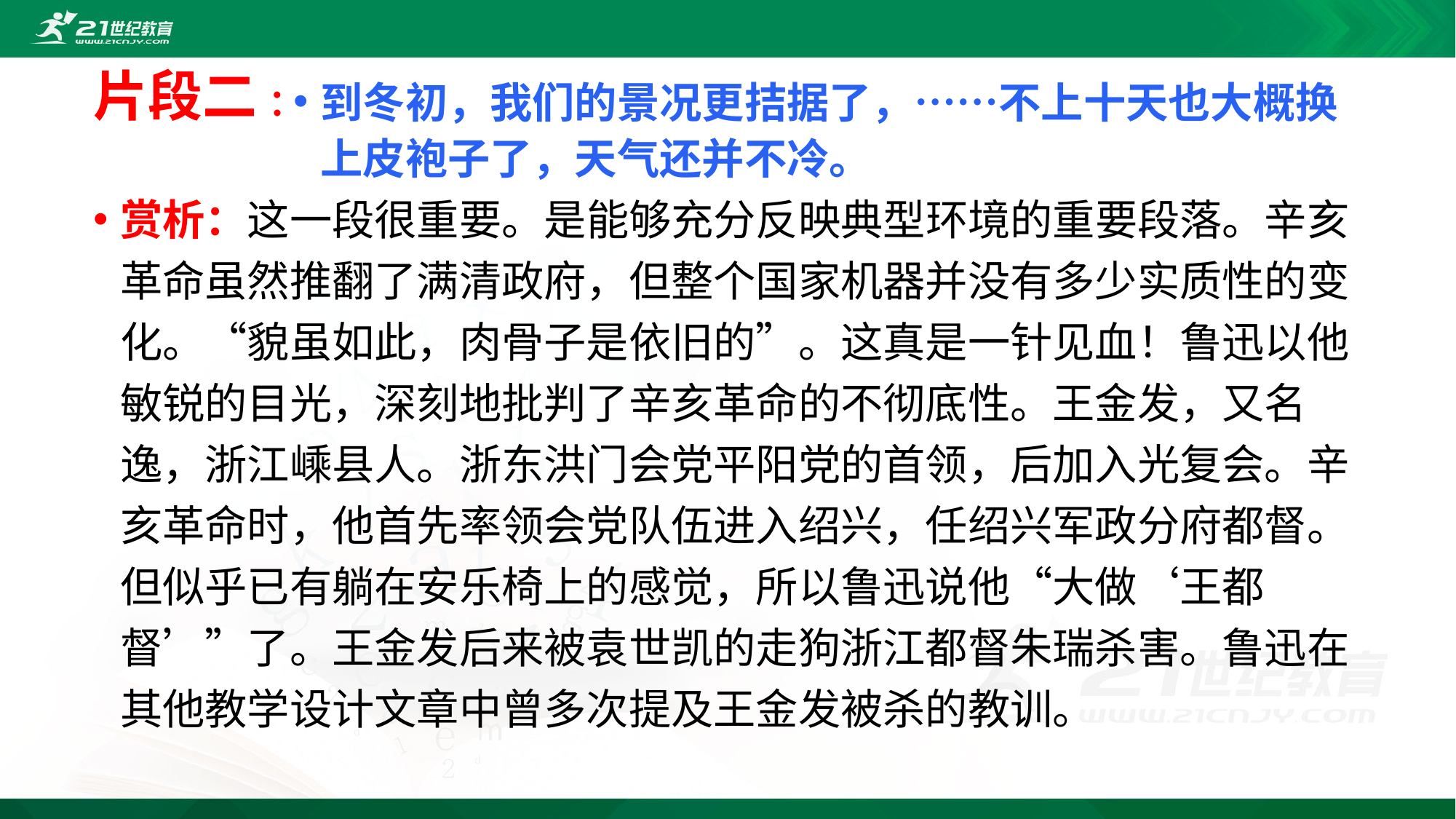

# 片段二:
到冬初，我们的景况更拮据了，……不上十天也大概换上皮袍子了，天气还并不冷。
赏析：这一段很重要。是能够充分反映典型环境的重要段落。辛亥革命虽然推翻了满清政府，但整个国家机器并没有多少实质性的变化。“貌虽如此，肉骨子是依旧的”。这真是一针见血！鲁迅以他敏锐的目光，深刻地批判了辛亥革命的不彻底性。王金发，又名逸，浙江嵊县人。浙东洪门会党平阳党的首领，后加入光复会。辛亥革命时，他首先率领会党队伍进入绍兴，任绍兴军政分府都督。但似乎已有躺在安乐椅上的感觉，所以鲁迅说他“大做‘王都督’”了。王金发后来被袁世凯的走狗浙江都督朱瑞杀害。鲁迅在其他教学设计文章中曾多次提及王金发被杀的教训。